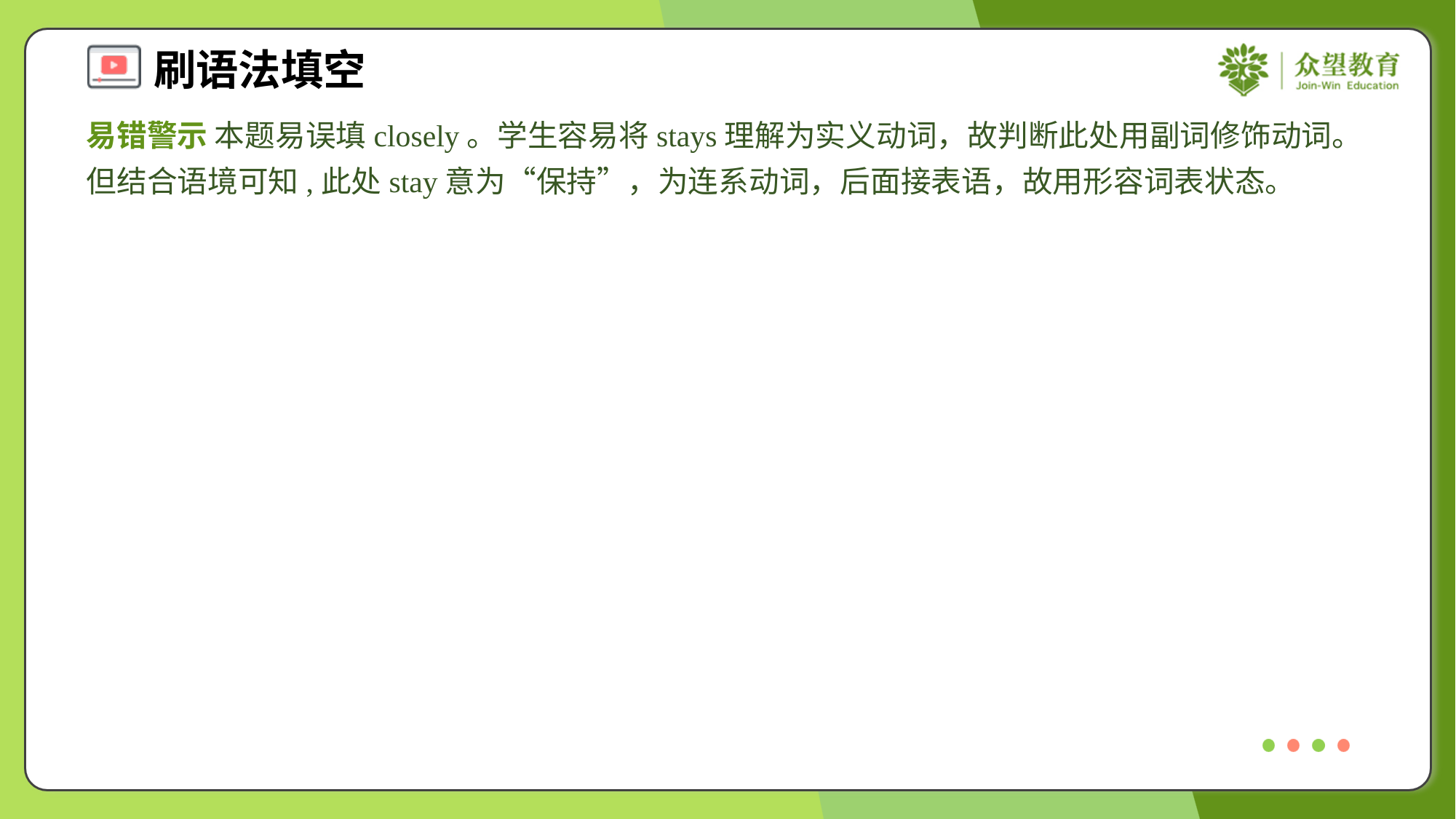

易错警示 本题易误填closely。学生容易将stays理解为实义动词，故判断此处用副词修饰动词。但结合语境可知,此处stay意为“保持”，为连系动词，后面接表语，故用形容词表状态。